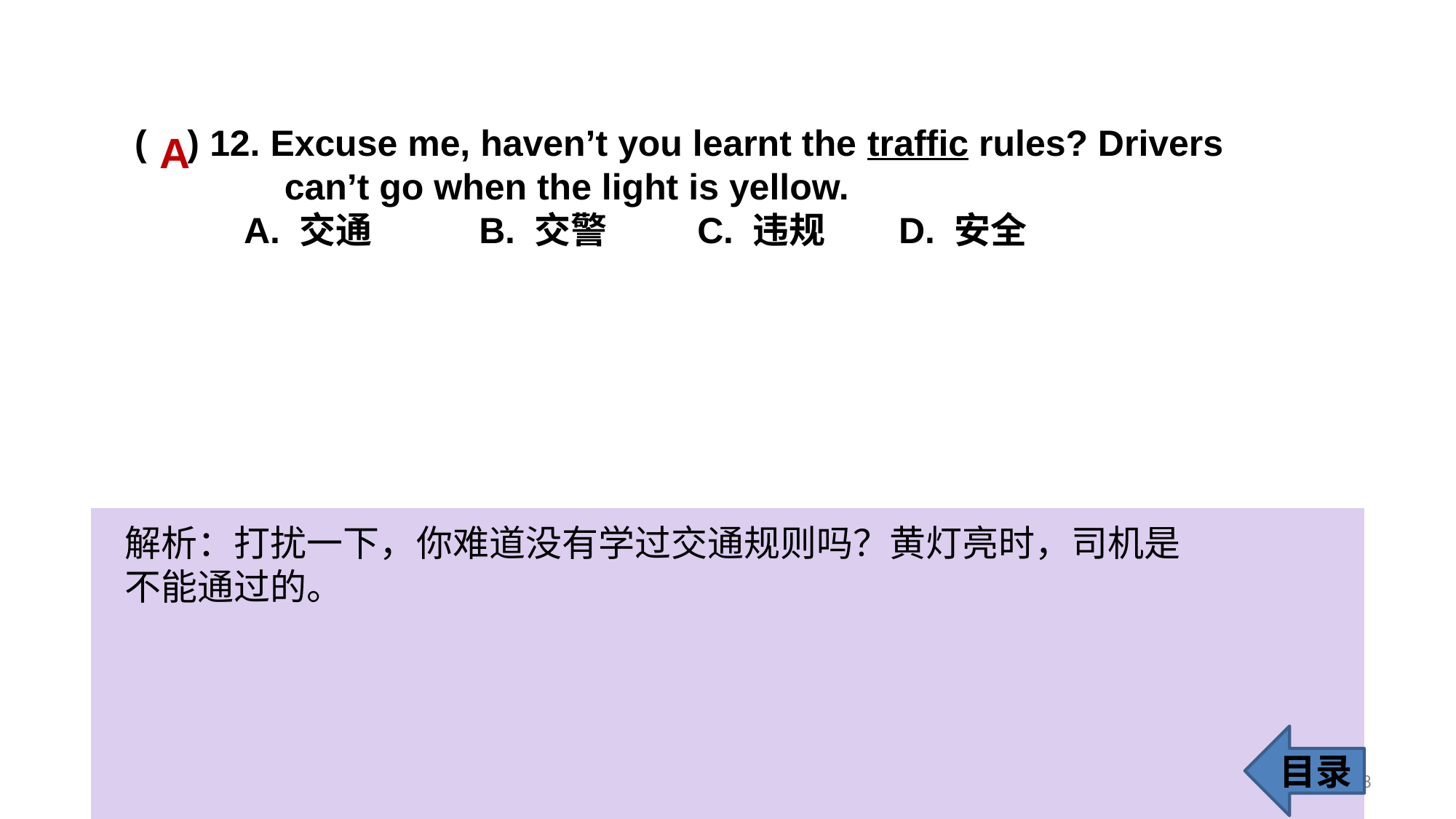

(    ) 12. Excuse me, haven’t you learnt the traffic rules? Drivers 	  	    can’t go when the light is yellow.
	A. 交通	 B. 交警	 C. 违规 	D. 安全
A

解析：打扰一下，你难道没有学过交通规则吗？黄灯亮时，司机是不能通过的。
目录
18